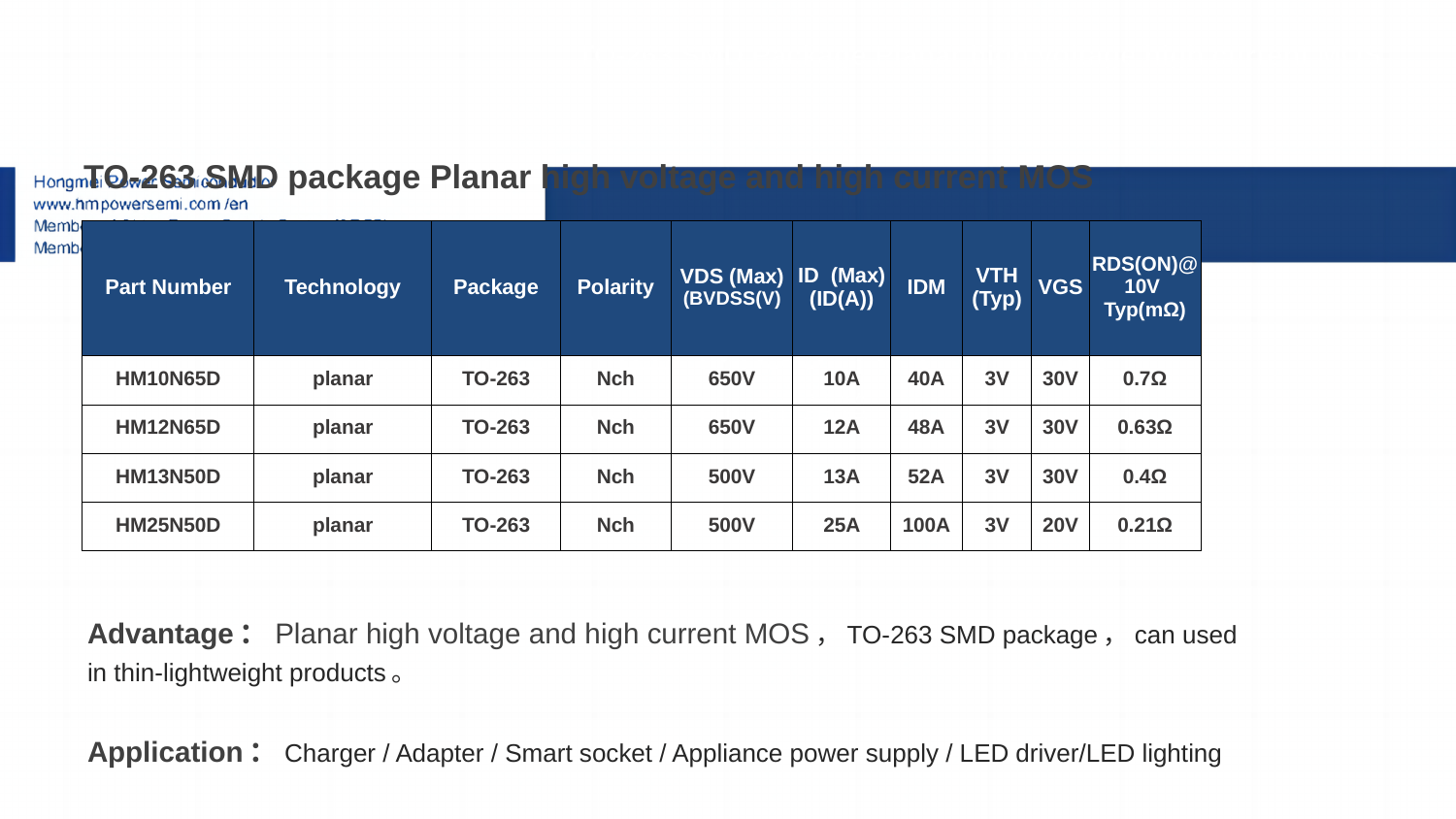

TO-263 SMD Package Planar high voltage high current MOS
| TO-263 SMD package Planar high voltage and high current MOS |  |  |  |  |  |  |  |  |  |
| --- | --- | --- | --- | --- | --- | --- | --- | --- | --- |
| Part Number | Technology | Package | Polarity | VDS (Max) (BVDSS(V) | ID (Max) (ID(A)) | IDM | VTH (Typ) | VGS | RDS(ON)@10V Typ(mΩ) |
| HM10N65D | planar | TO-263 | Nch | 650V | 10A | 40A | 3V | 30V | 0.7Ω |
| HM12N65D | planar | TO-263 | Nch | 650V | 12A | 48A | 3V | 30V | 0.63Ω |
| HM13N50D | planar | TO-263 | Nch | 500V | 13A | 52A | 3V | 30V | 0.4Ω |
| HM25N50D | planar | TO-263 | Nch | 500V | 25A | 100A | 3V | 20V | 0.21Ω |
# 4.高压平面MOS特色产品
1.Sic二极管/GaN FET/IGBT单管
Advantage：Planar high voltage and high current MOS，TO-263 SMD package，can used in thin-lightweight products。

Application：Charger / Adapter / Smart socket / Appliance power supply / LED driver/LED lighting